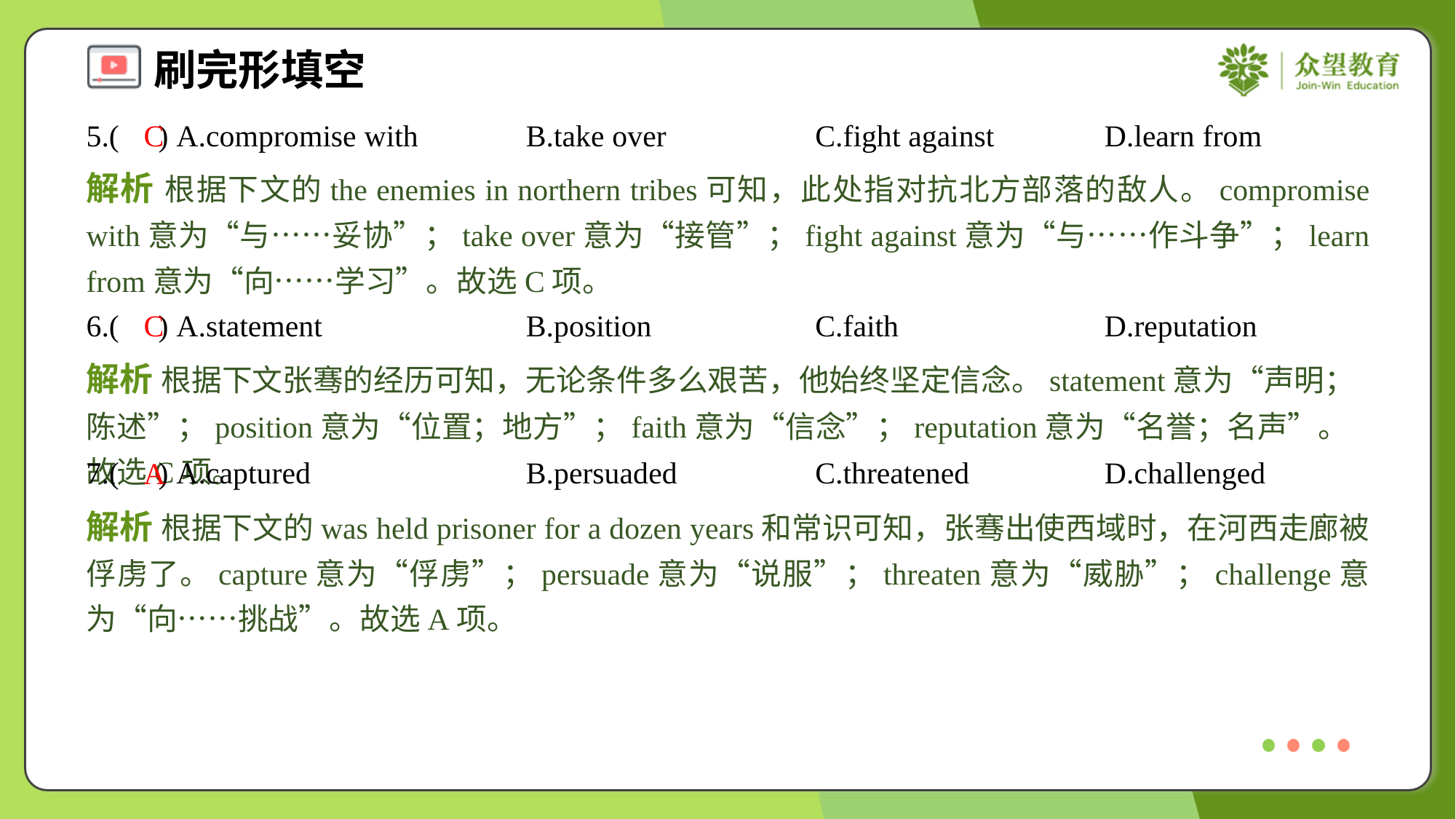

5.(     ) A.compromise with	B.take over	C.fight against	D.learn from
C
解析 根据下文的the enemies in northern tribes可知，此处指对抗北方部落的敌人。compromise with意为“与……妥协”；take over意为“接管”；fight against意为“与……作斗争”；learn from意为“向……学习”。故选C项。
6.(     ) A.statement	B.position	C.faith	D.reputation
C
解析 根据下文张骞的经历可知，无论条件多么艰苦，他始终坚定信念。statement意为“声明；陈述”；position意为“位置；地方”；faith意为“信念”；reputation意为“名誉；名声”。故选C项。
7.(     ) A.captured	B.persuaded	C.threatened	D.challenged
A
解析 根据下文的was held prisoner for a dozen years和常识可知，张骞出使西域时，在河西走廊被俘虏了。capture意为“俘虏”；persuade意为“说服”；threaten意为“威胁”；challenge意为“向……挑战”。故选A项。